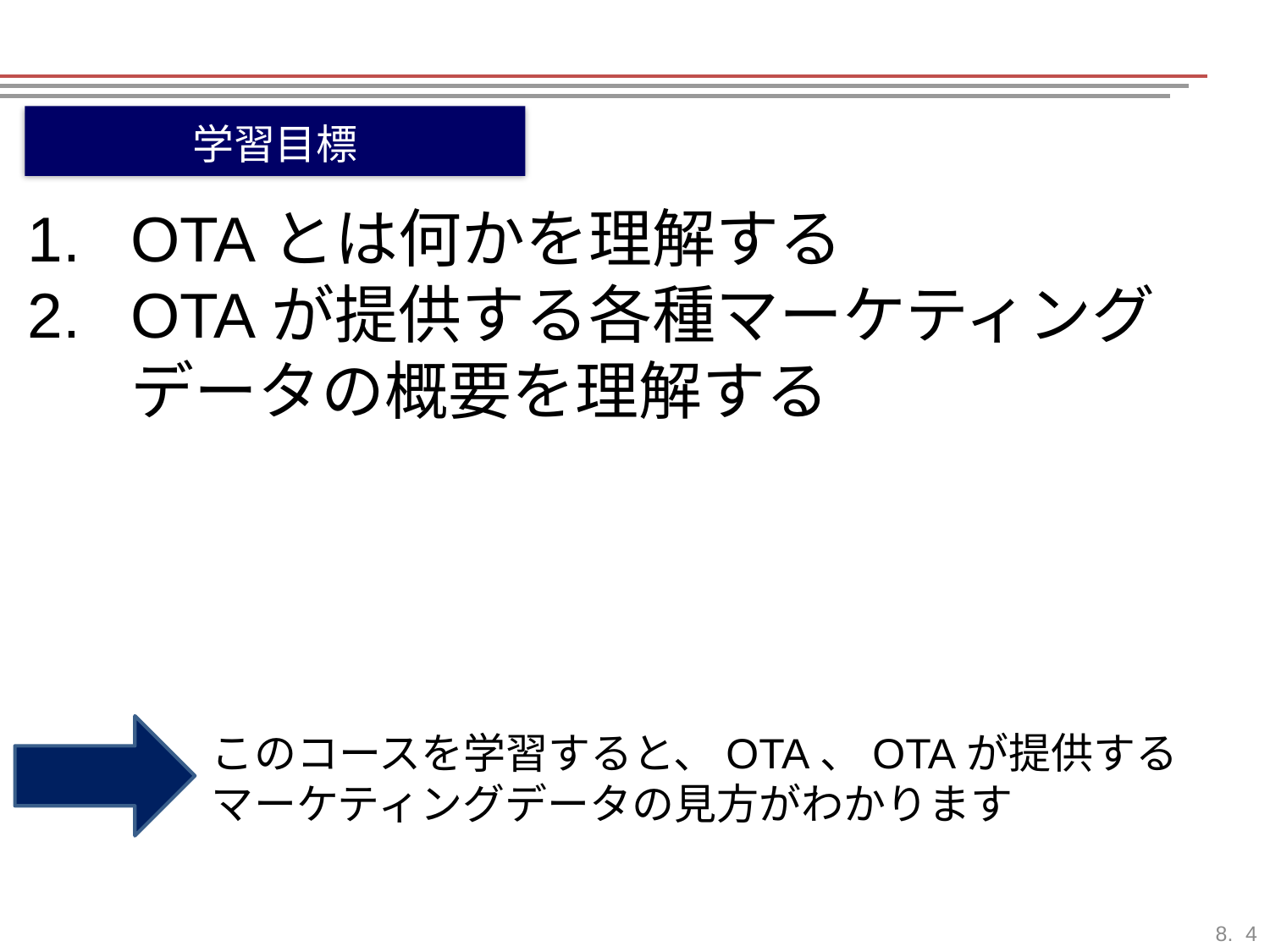

学習目標
OTAとは何かを理解する
OTAが提供する各種マーケティングデータの概要を理解する

このコースを学習すると、OTA、OTAが提供するマーケティングデータの見方がわかります
4